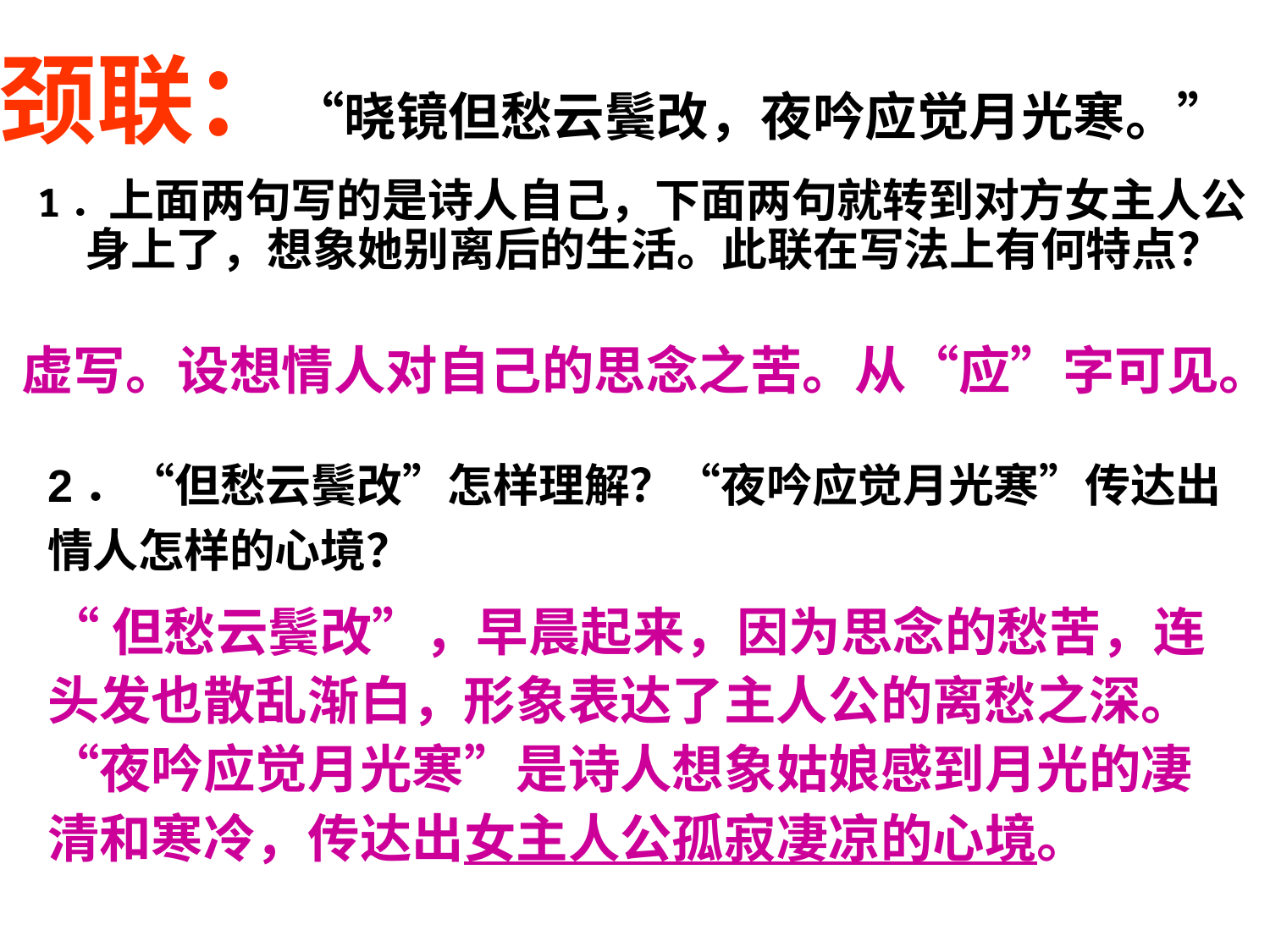

颈联：“晓镜但愁云鬓改，夜吟应觉月光寒。”
1．上面两句写的是诗人自己，下面两句就转到对方女主人公身上了，想象她别离后的生活。此联在写法上有何特点？

虚写。设想情人对自己的思念之苦。从“应”字可见。
2．“但愁云鬓改”怎样理解？“夜吟应觉月光寒”传达出情人怎样的心境？
“但愁云鬓改”，早晨起来，因为思念的愁苦，连头发也散乱渐白，形象表达了主人公的离愁之深。“夜吟应觉月光寒”是诗人想象姑娘感到月光的凄清和寒冷，传达出女主人公孤寂凄凉的心境。